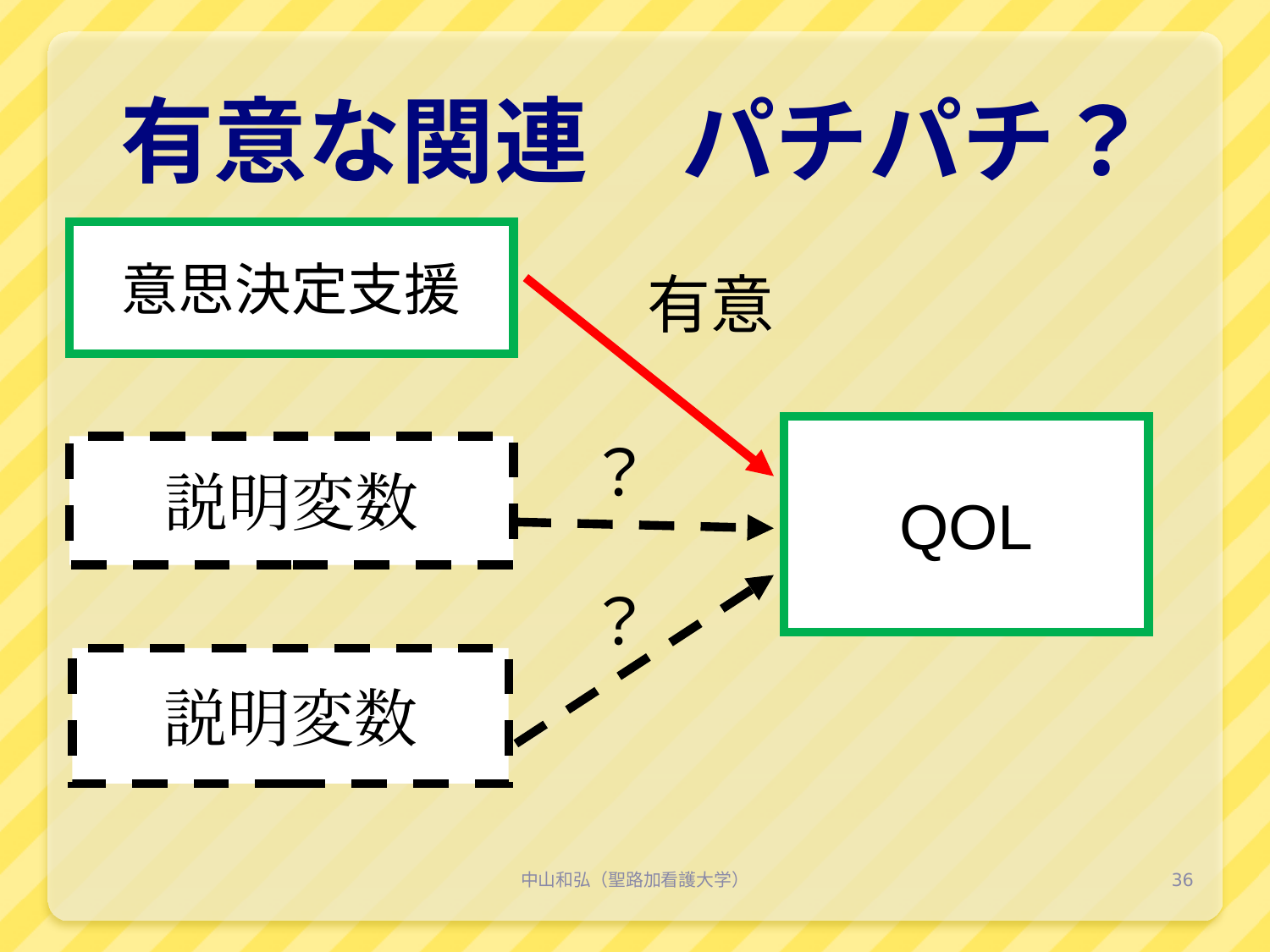

# 有意な関連　パチパチ？
意思決定支援

QOL
説明変数

説明変数
有意
？
？
中山和弘（聖路加看護大学）
36